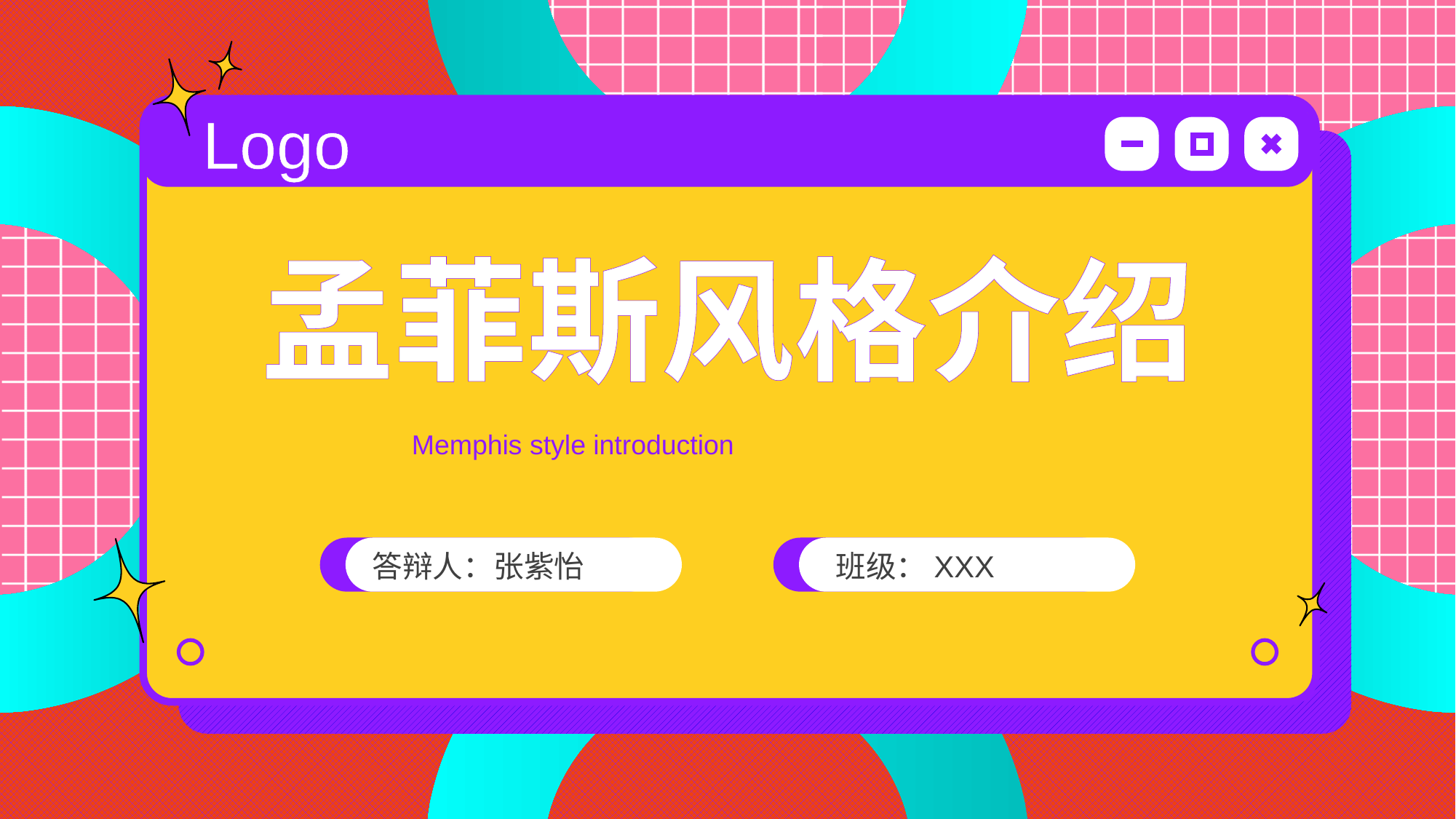

Logo
孟菲斯风格介绍
Memphis style introduction

答辩人：张紫怡
班级：XXX